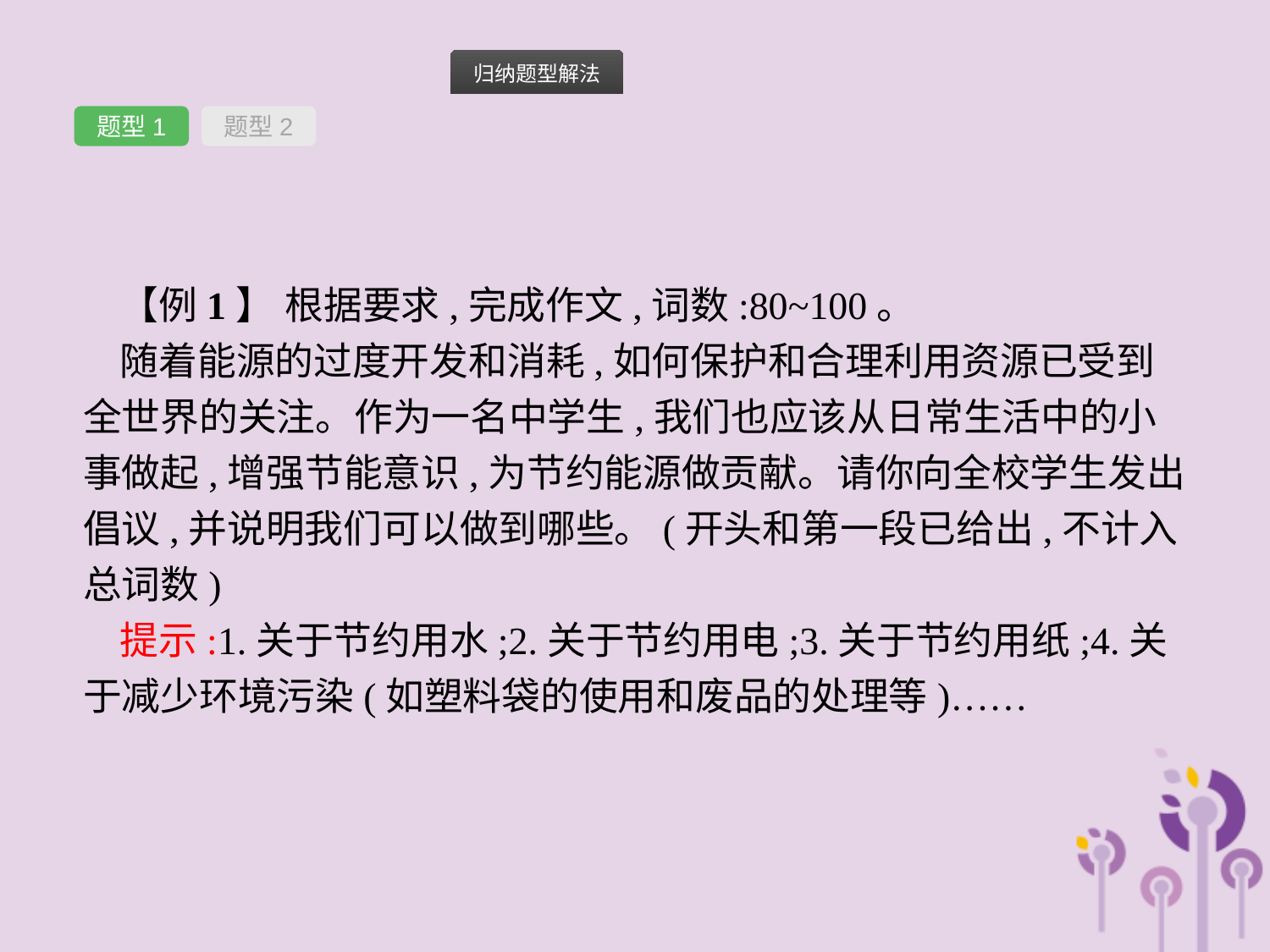

题型1
题型2
【例1】 根据要求,完成作文,词数:80~100。
随着能源的过度开发和消耗,如何保护和合理利用资源已受到全世界的关注。作为一名中学生,我们也应该从日常生活中的小事做起,增强节能意识,为节约能源做贡献。请你向全校学生发出倡议,并说明我们可以做到哪些。(开头和第一段已给出,不计入总词数)
提示:1.关于节约用水;2.关于节约用电;3.关于节约用纸;4.关于减少环境污染(如塑料袋的使用和废品的处理等)……